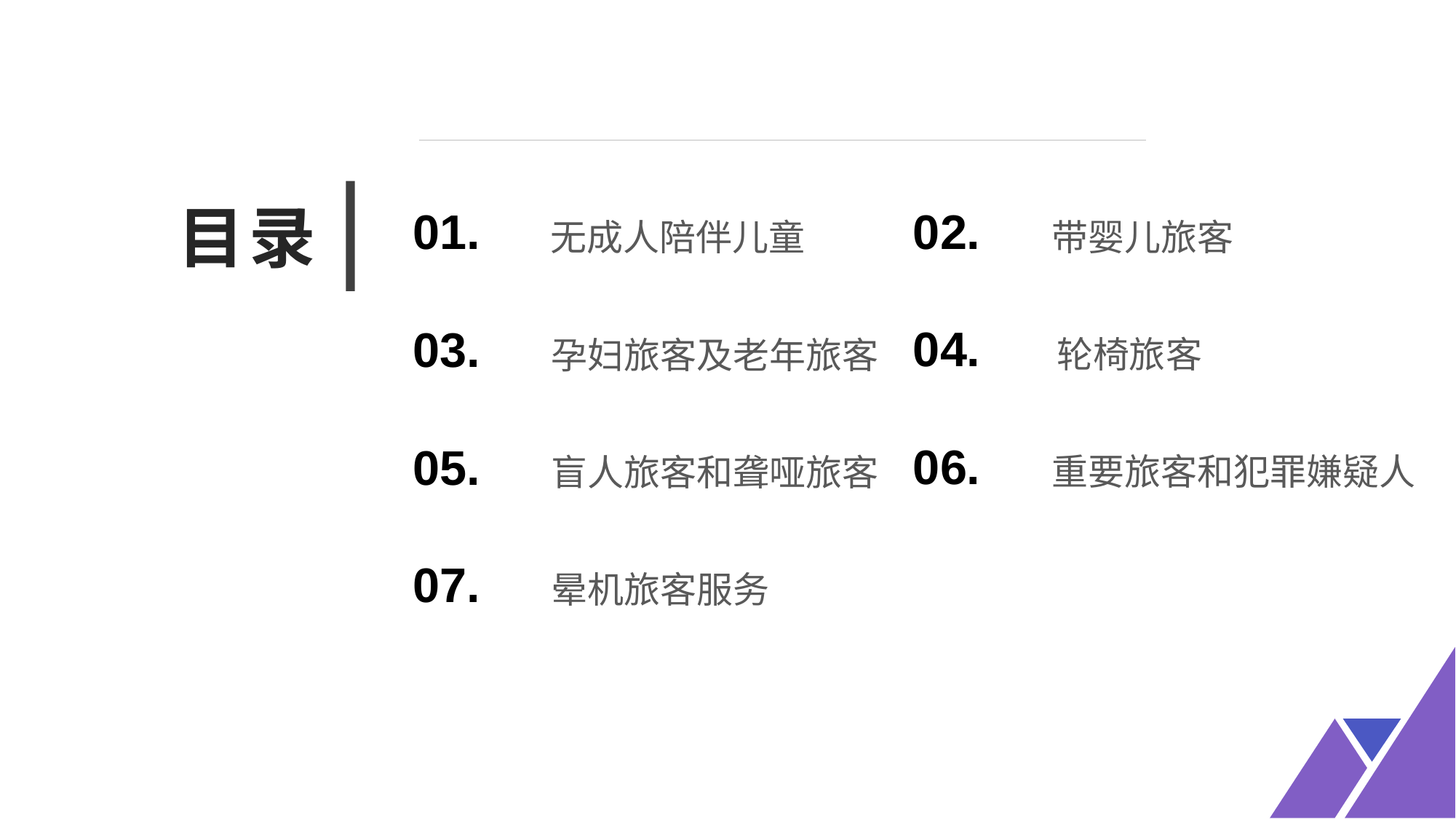

目录
01.
02.
无成人陪伴儿童
带婴儿旅客
04.
03.
轮椅旅客
孕妇旅客及老年旅客
06.
05.
重要旅客和犯罪嫌疑人
盲人旅客和聋哑旅客
07.
晕机旅客服务